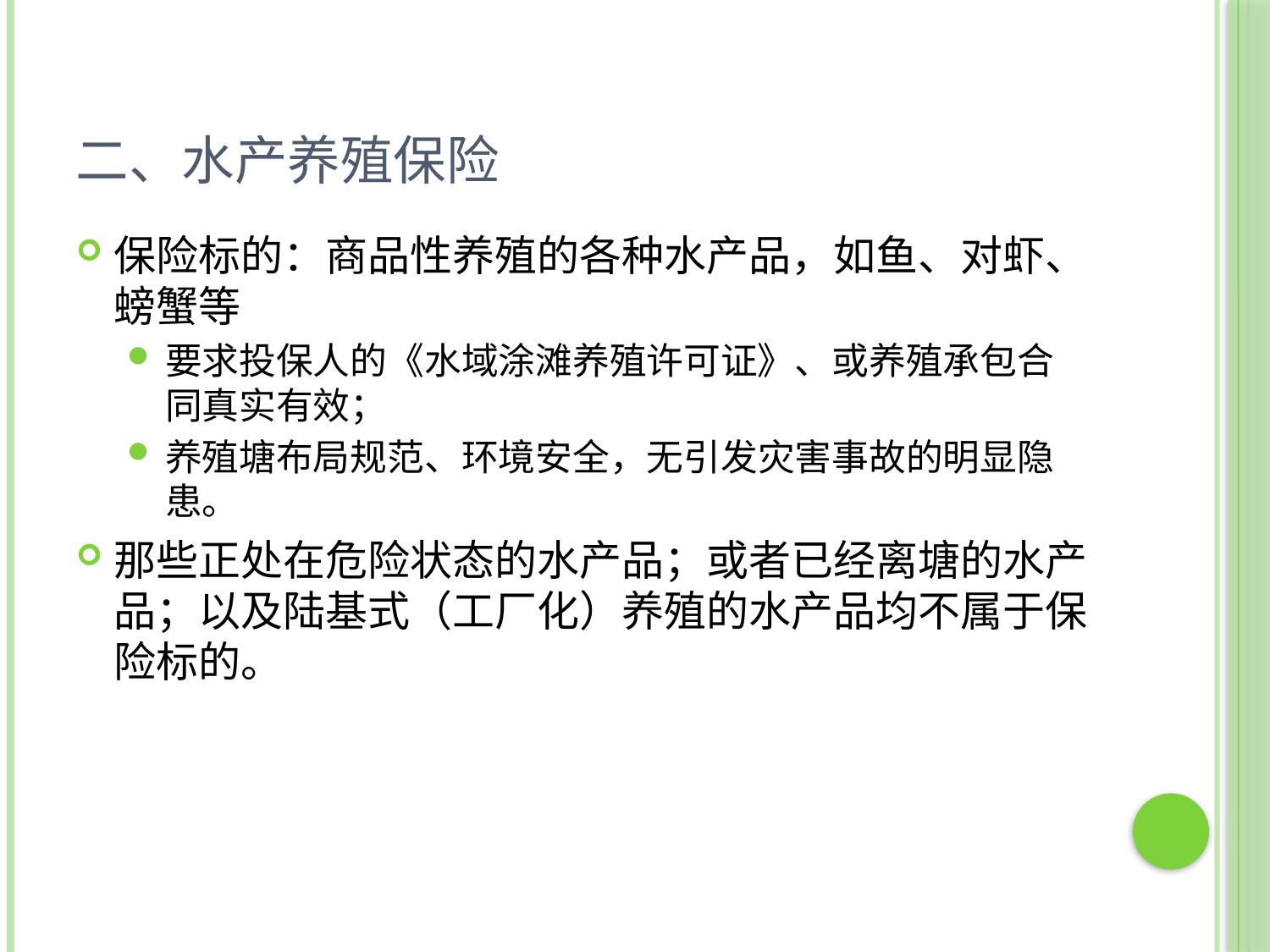

# 二、水产养殖保险
保险标的：商品性养殖的各种水产品，如鱼、对虾、螃蟹等
要求投保人的《水域涂滩养殖许可证》、或养殖承包合同真实有效；
养殖塘布局规范、环境安全，无引发灾害事故的明显隐患。
那些正处在危险状态的水产品；或者已经离塘的水产品；以及陆基式（工厂化）养殖的水产品均不属于保险标的。